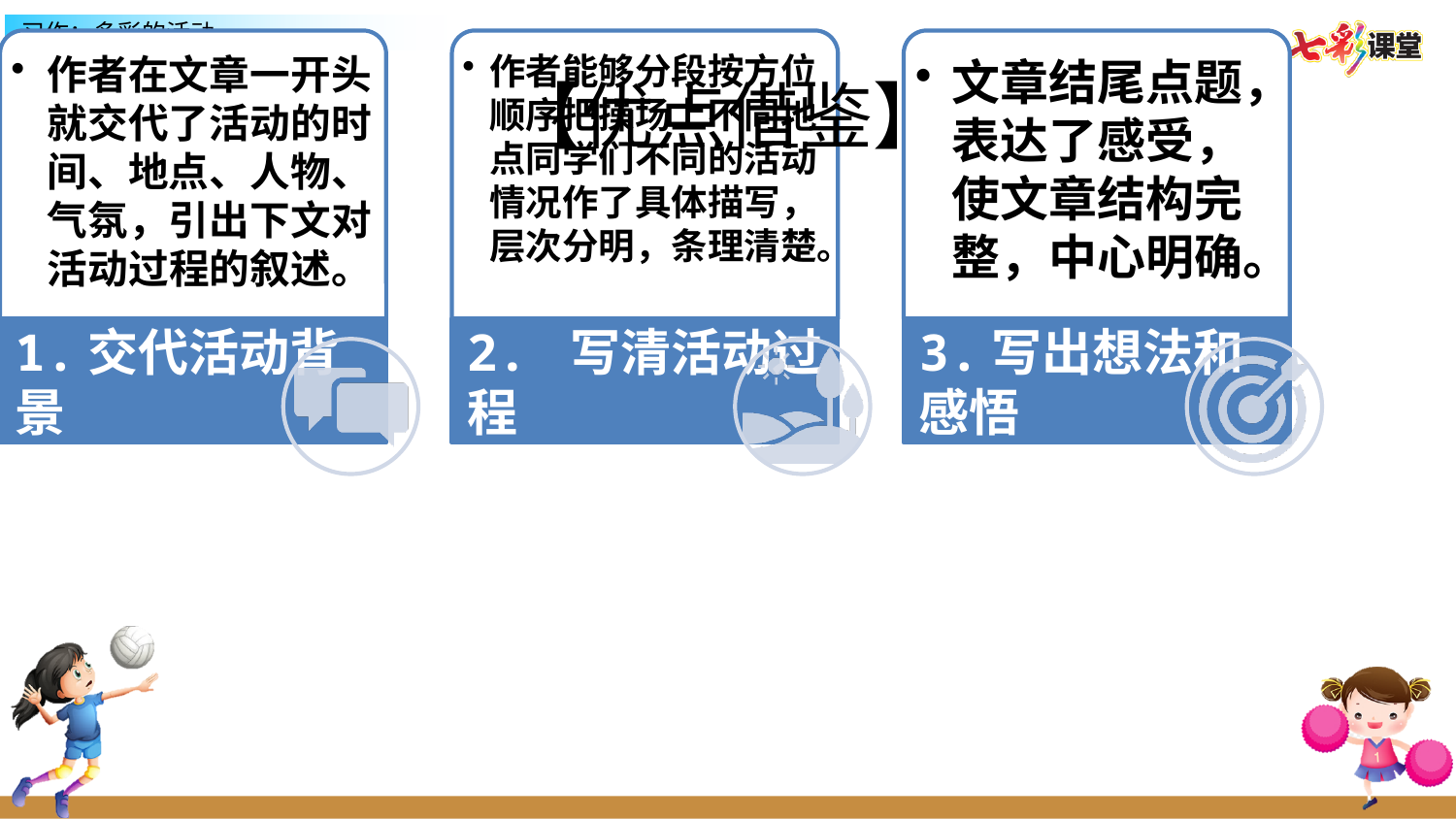

【优点借鉴】
作者在文章一开头就交代了活动的时间、地点、人物、气氛，引出下文对活动过程的叙述。
1.交代活动背景
作者能够分段按方位顺序把操场上不同地点同学们不同的活动情况作了具体描写，层次分明，条理清楚。
2. 写清活动过程
文章结尾点题，表达了感受，使文章结构完整，中心明确。
3.写出想法和感悟